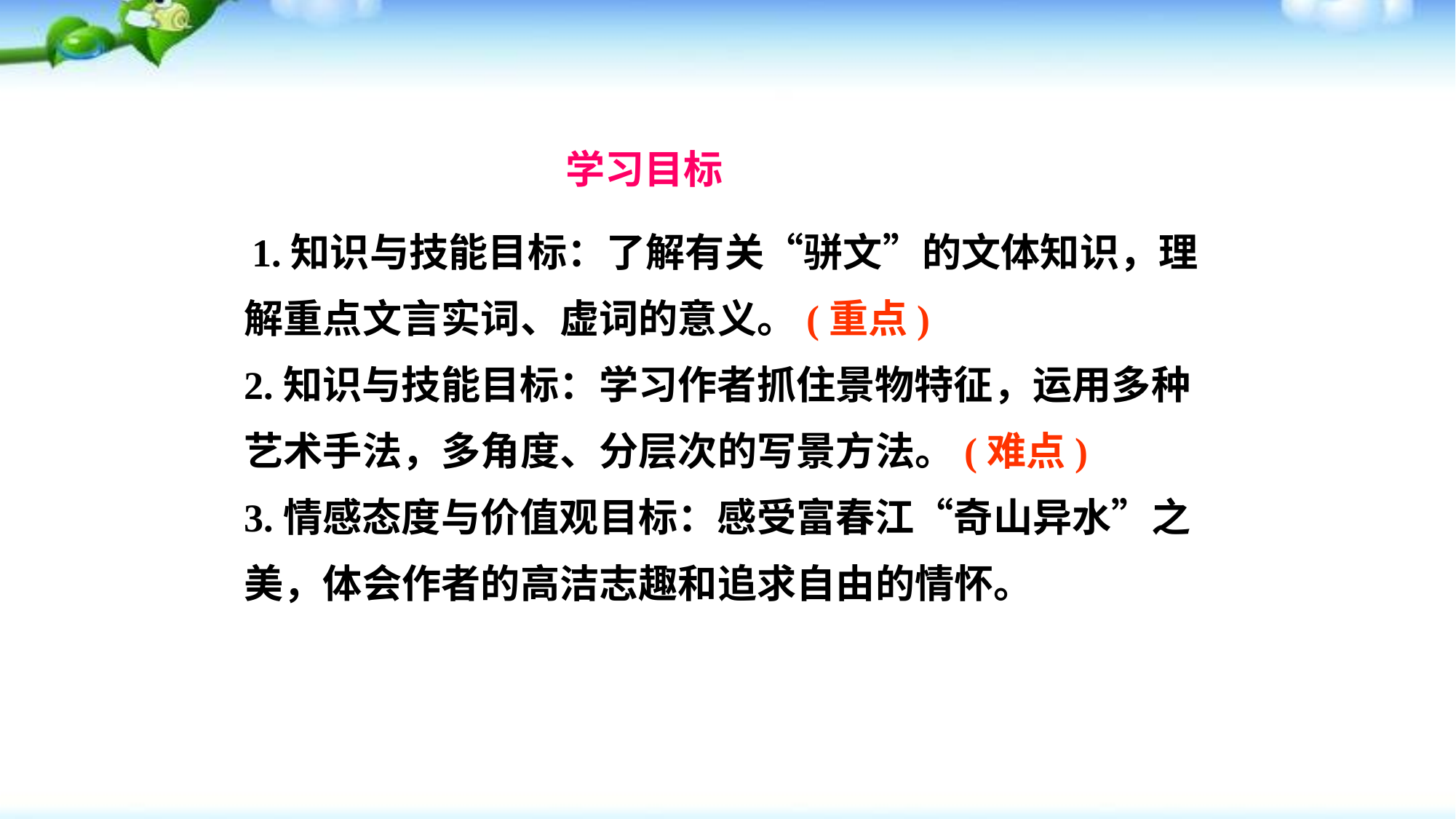

学习目标
 1.知识与技能目标：了解有关“骈文”的文体知识，理解重点文言实词、虚词的意义。(重点)
2.知识与技能目标：学习作者抓住景物特征，运用多种艺术手法，多角度、分层次的写景方法。(难点)
3.情感态度与价值观目标：感受富春江“奇山异水”之美，体会作者的高洁志趣和追求自由的情怀。
https://www.ypppt.com/